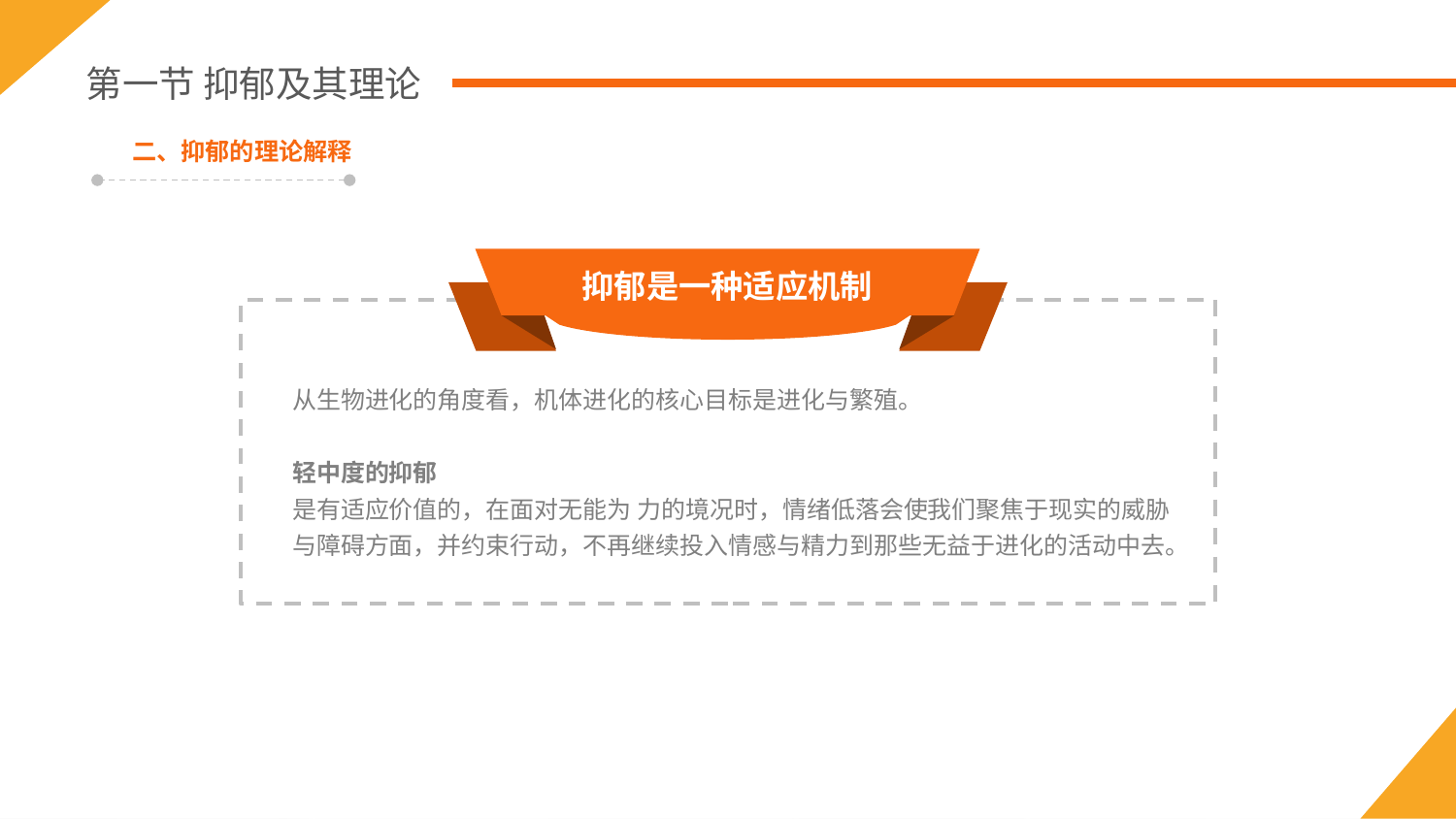

第一节 抑郁及其理论
二、抑郁的理论解释

抑郁是一种适应机制

从生物进化的角度看，机体进化的核心目标是进化与繁殖。
轻中度的抑郁
是有适应价值的，在面对无能为 力的境况时，情绪低落会使我们聚焦于现实的威胁与障碍方面，并约束行动，不再继续投入情感与精力到那些无益于进化的活动中去。